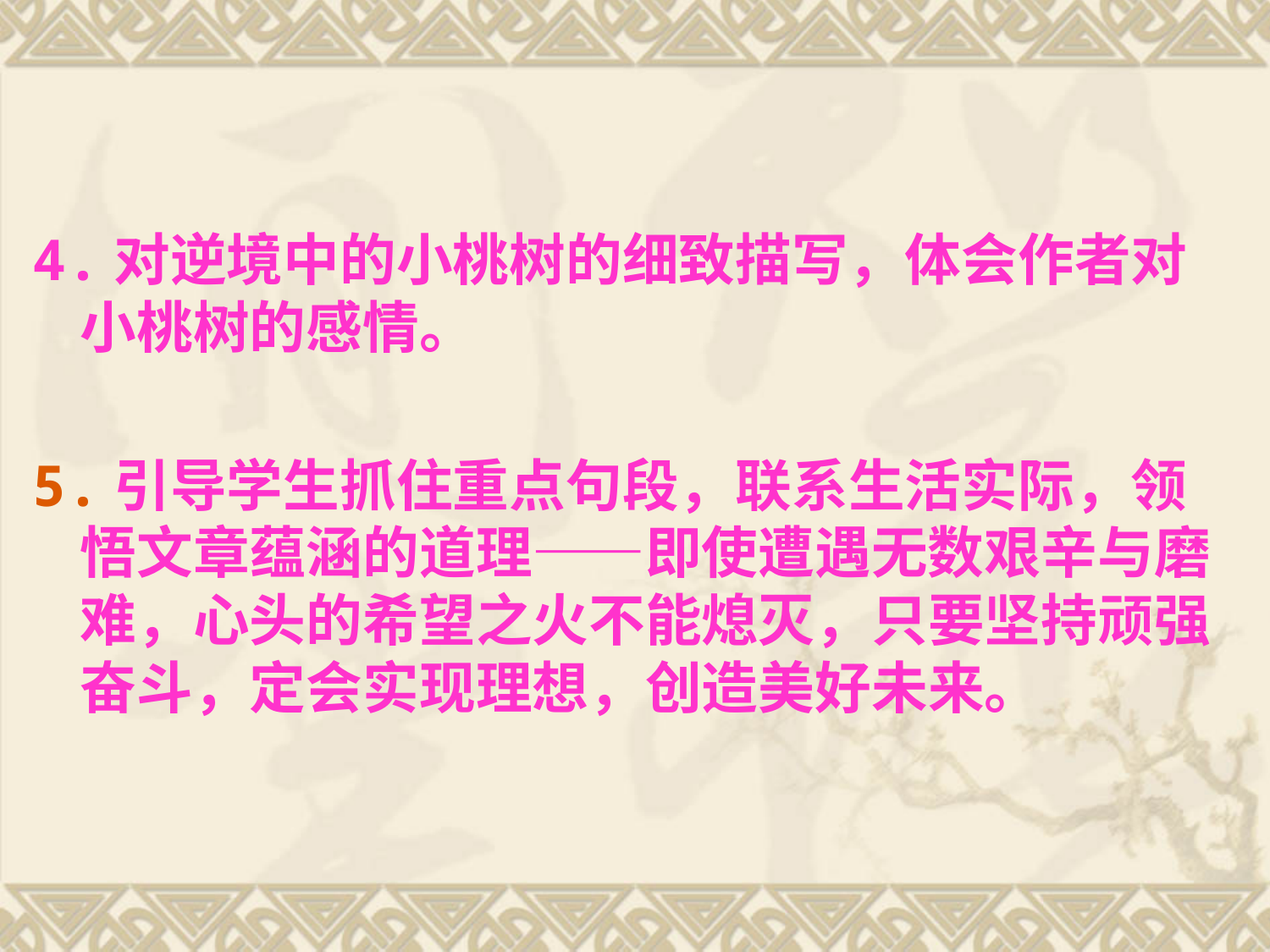

4.对逆境中的小桃树的细致描写，体会作者对小桃树的感情。

5.引导学生抓住重点句段，联系生活实际，领悟文章蕴涵的道理——即使遭遇无数艰辛与磨难，心头的希望之火不能熄灭，只要坚持顽强奋斗，定会实现理想，创造美好未来。